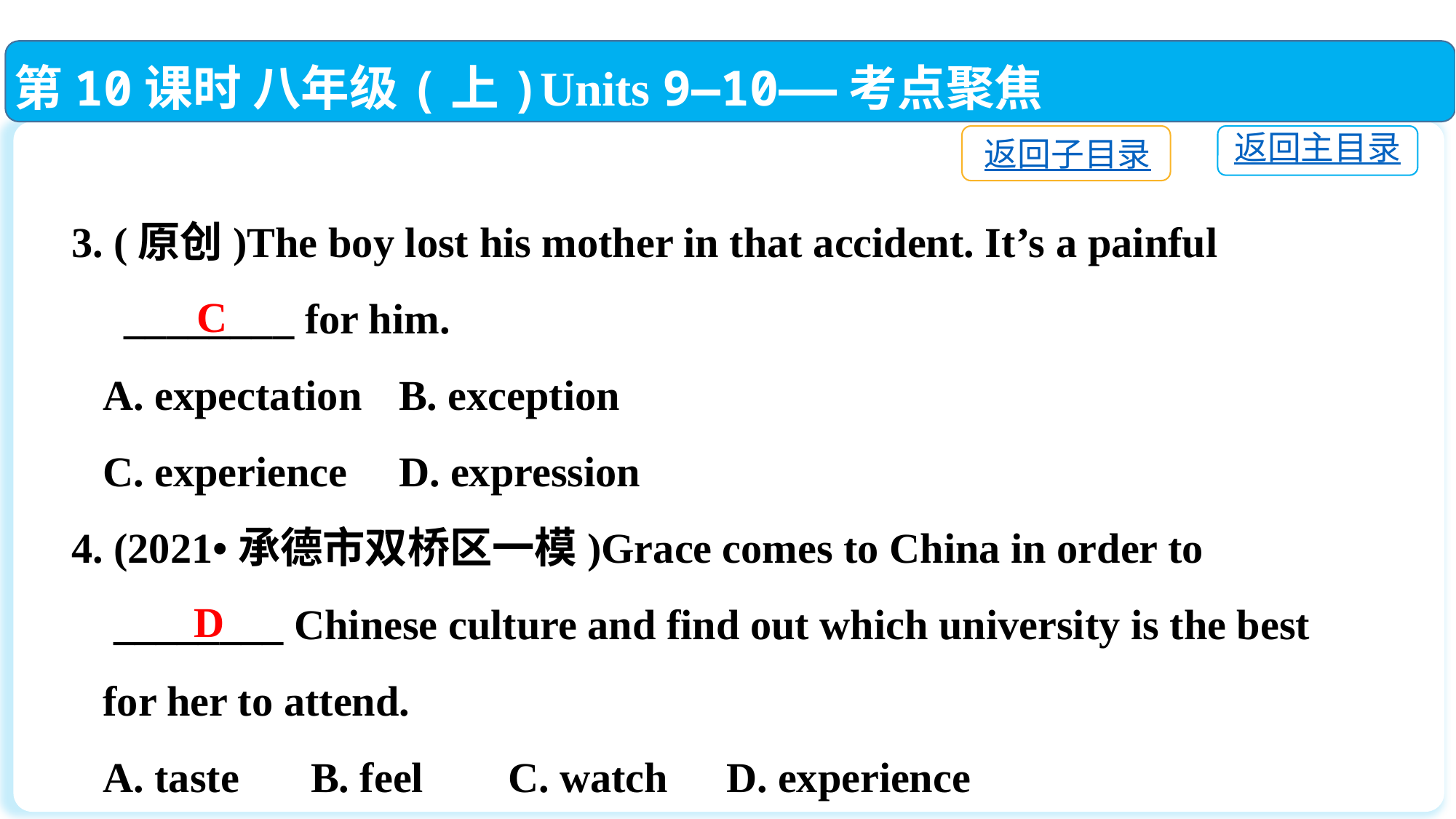

第10课时 八年级(上)Units 9—10——考点聚焦

返回子目录
返回主目录
3. (原创)The boy lost his mother in that accident. It’s a painful
     ________ for him.
   A. expectation	B. exception
   C. experience	D. expression
4. (2021•承德市双桥区一模)Grace comes to China in order to
    ________ Chinese culture and find out which university is the best
   for her to attend.
   A. taste	  B. feel	C. watch	D. experience
C
D